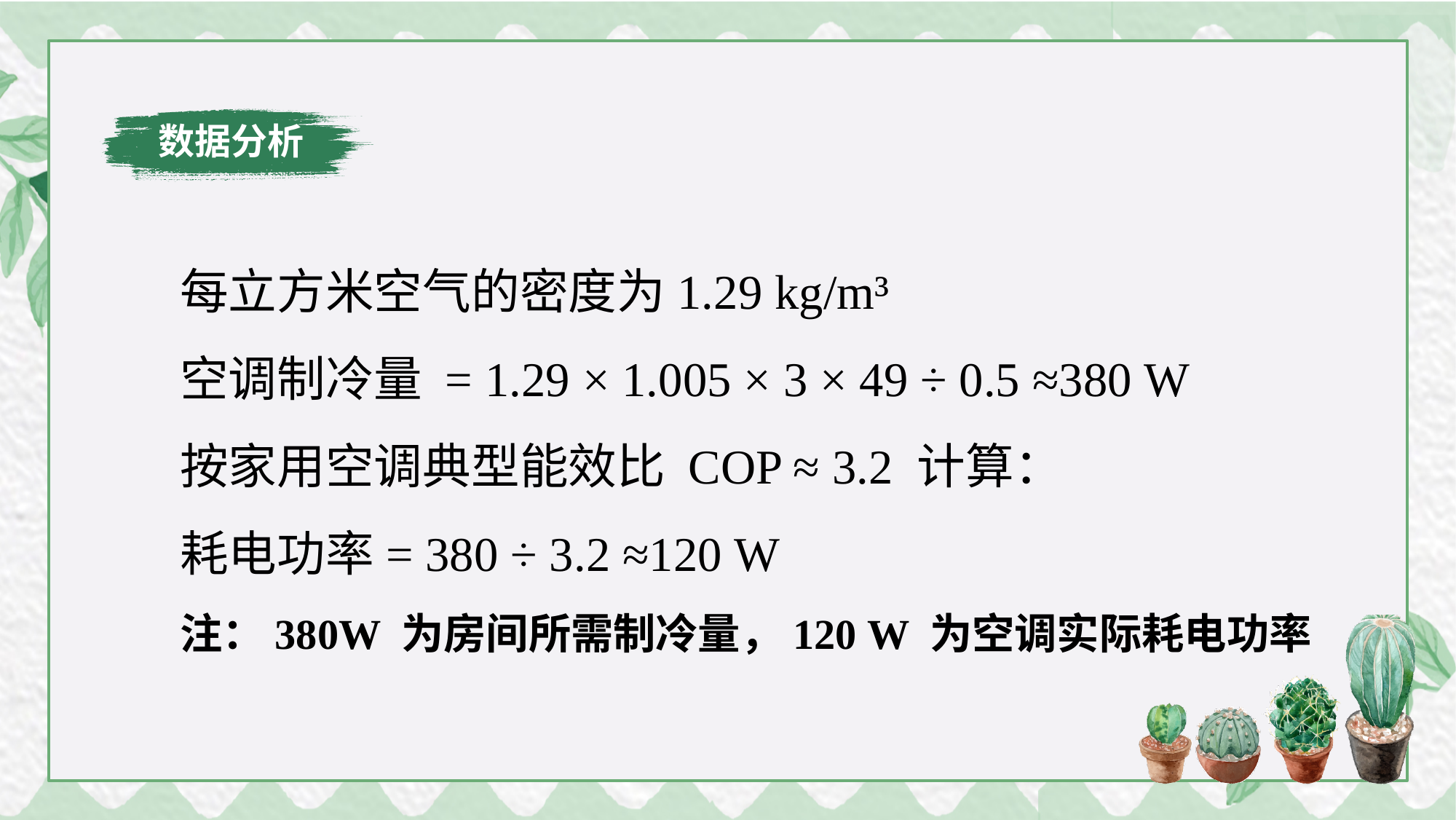

数据分析
每立方米空气的密度为1.29 kg/m³
空调制冷量 = 1.29 × 1.005 × 3 × 49 ÷ 0.5 ≈380 W
按家用空调典型能效比 COP ≈ 3.2 计算：
耗电功率= 380 ÷ 3.2 ≈120 W
注：380W 为房间所需制冷量，120 W 为空调实际耗电功率